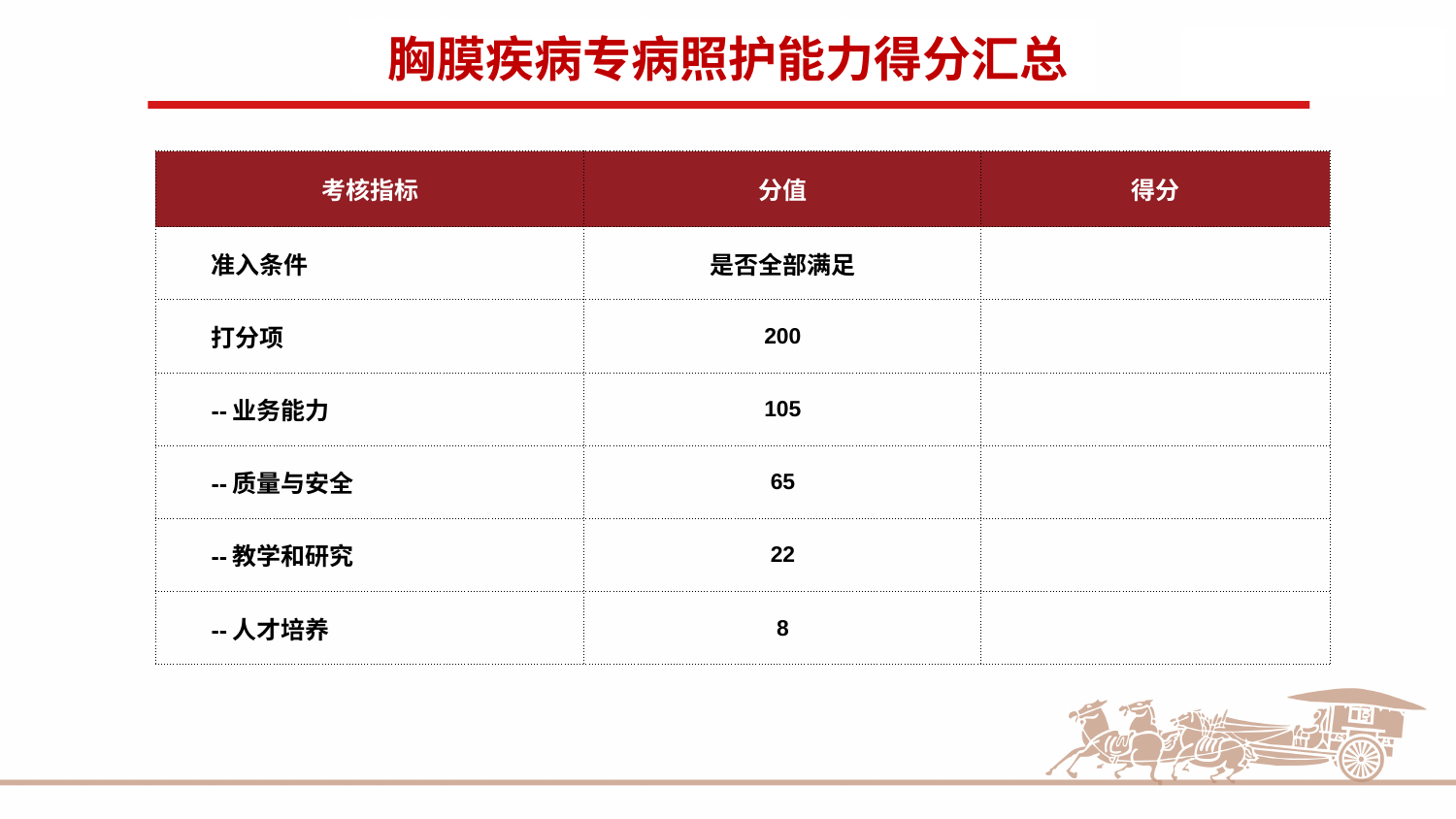

胸膜疾病专病照护能力得分汇总
| 考核指标 | 分值 | 得分 |
| --- | --- | --- |
| 准入条件 | 是否全部满足 |  |
| 打分项 | 200 |  |
| --业务能力 | 105 |  |
| --质量与安全 | 65 |  |
| --教学和研究 | 22 |  |
| --人才培养 | 8 |  |